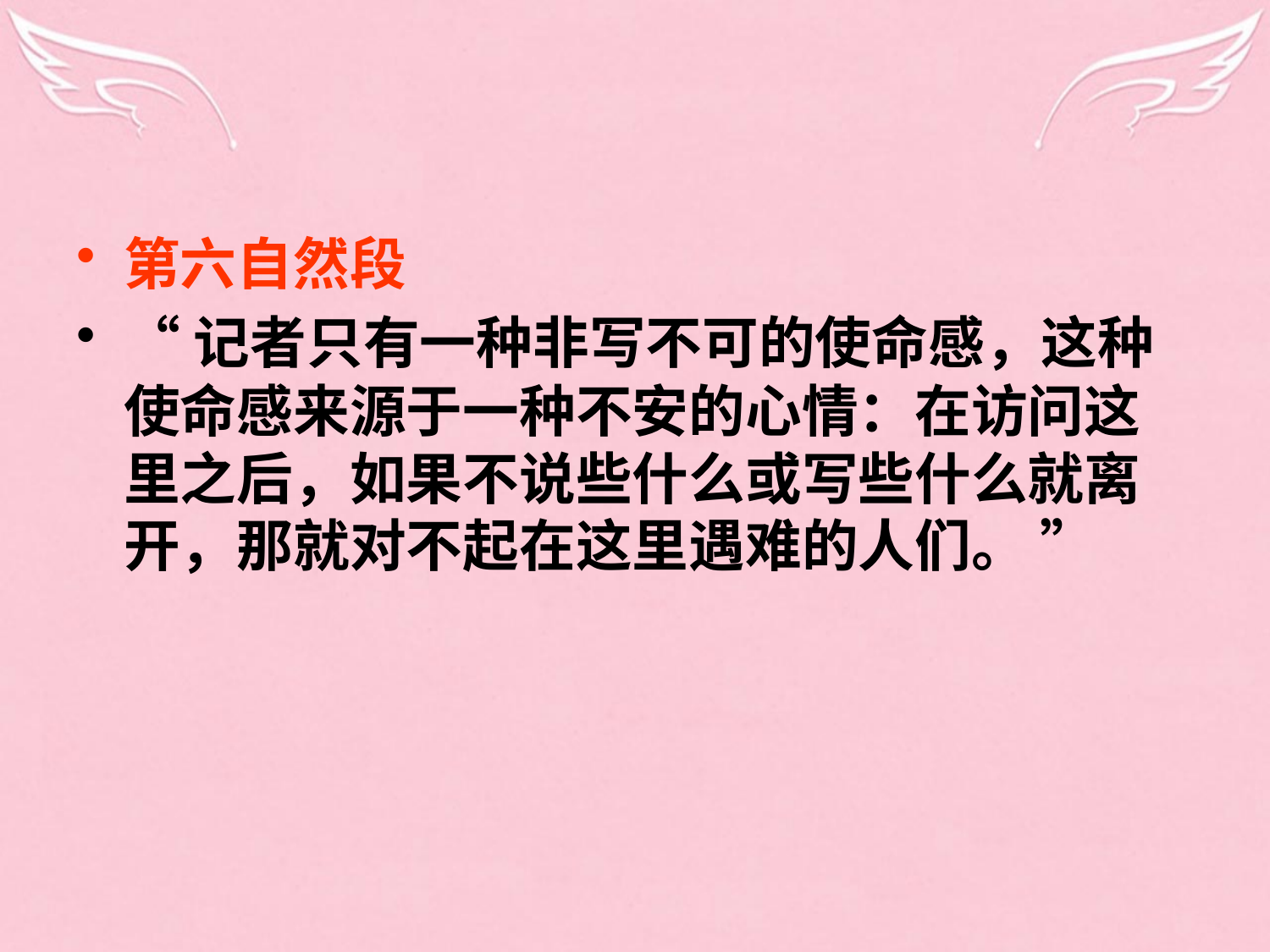

第六自然段
“记者只有一种非写不可的使命感，这种使命感来源于一种不安的心情：在访问这里之后，如果不说些什么或写些什么就离开，那就对不起在这里遇难的人们。 ”